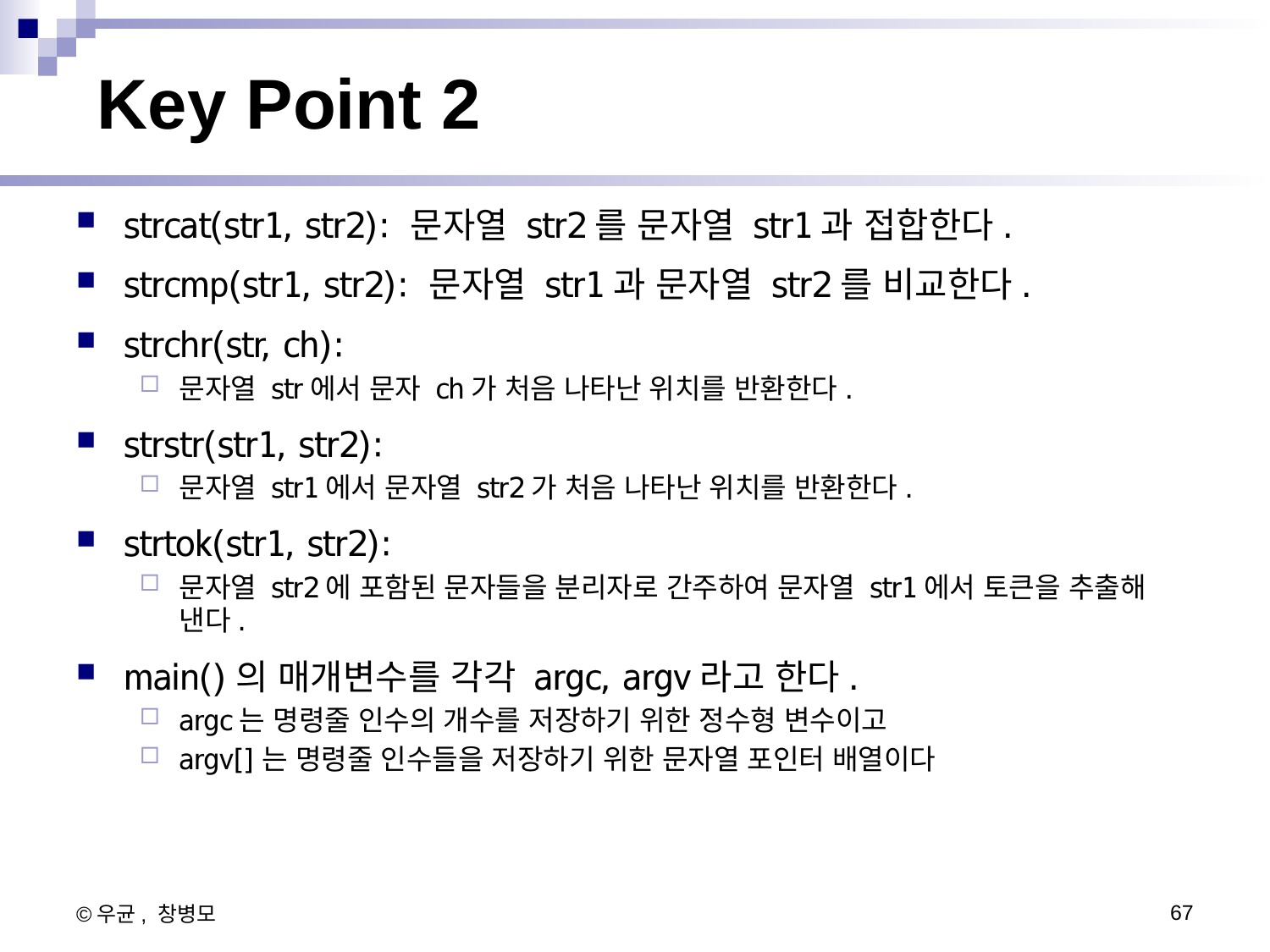

# Key Point 2
strcat(str1, str2): 문자열 str2를 문자열 str1과 접합한다.
strcmp(str1, str2): 문자열 str1과 문자열 str2를 비교한다.
strchr(str, ch):
문자열 str에서 문자 ch가 처음 나타난 위치를 반환한다.
strstr(str1, str2):
문자열 str1에서 문자열 str2가 처음 나타난 위치를 반환한다.
strtok(str1, str2):
문자열 str2에 포함된 문자들을 분리자로 간주하여 문자열 str1에서 토큰을 추출해 낸다.
main()의 매개변수를 각각 argc, argv라고 한다.
argc는 명령줄 인수의 개수를 저장하기 위한 정수형 변수이고
argv[]는 명령줄 인수들을 저장하기 위한 문자열 포인터 배열이다

©우균, 창병모
67